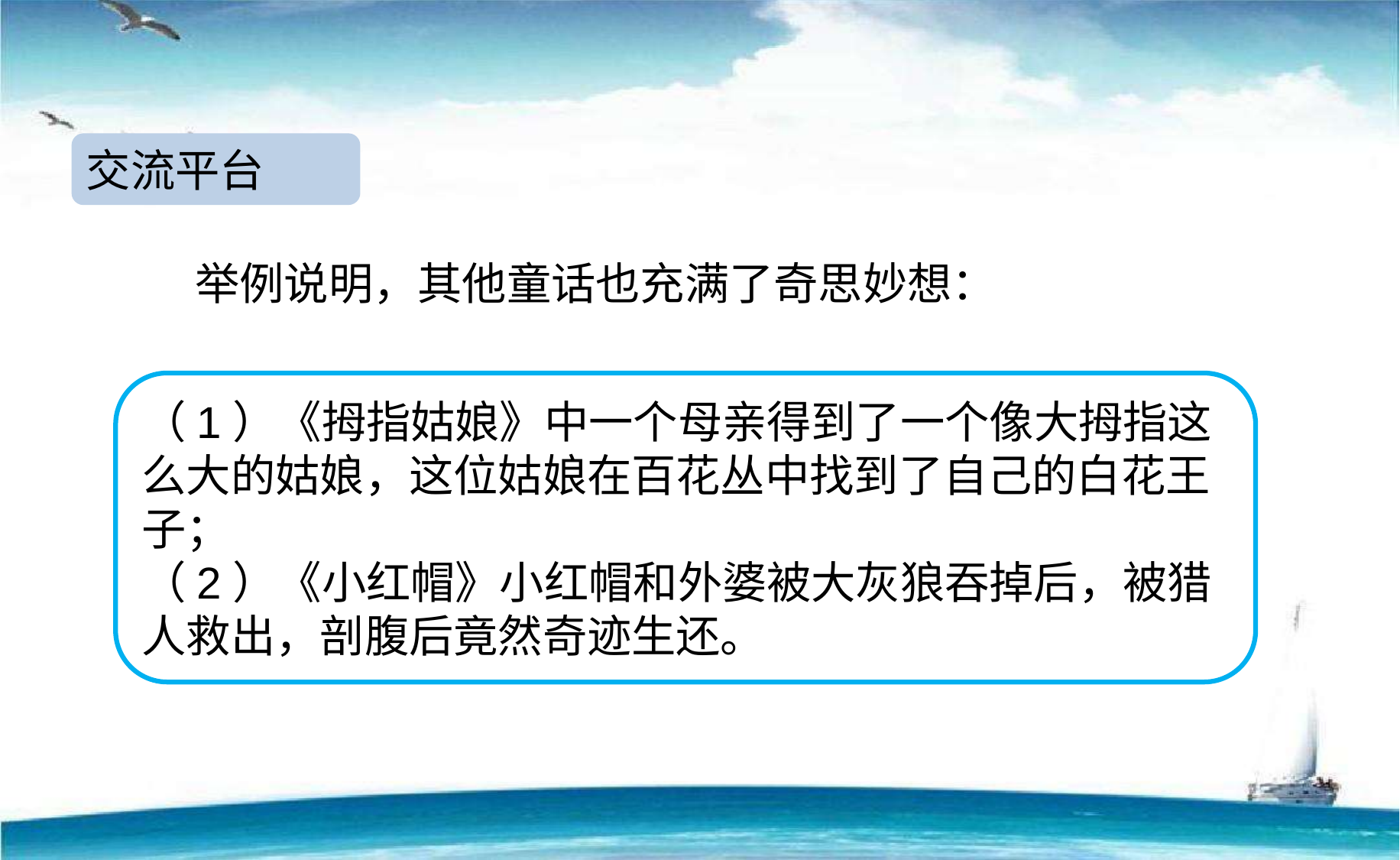

交流平台

举例说明，其他童话也充满了奇思妙想：
（1）《拇指姑娘》中一个母亲得到了一个像大拇指这么大的姑娘，这位姑娘在百花丛中找到了自己的白花王子；
（2）《小红帽》小红帽和外婆被大灰狼吞掉后，被猎人救出，剖腹后竟然奇迹生还。